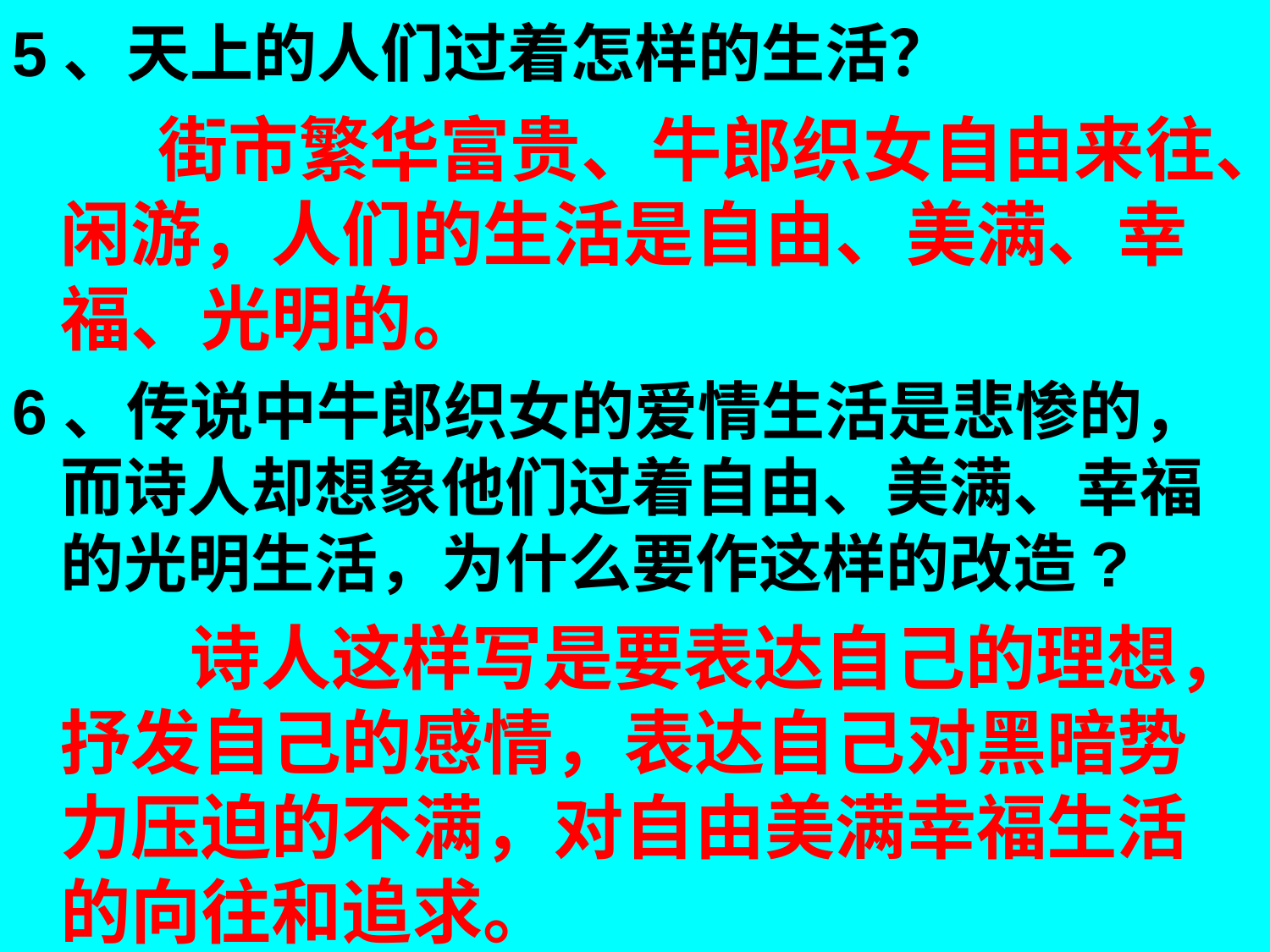

5、天上的人们过着怎样的生活？
        街市繁华富贵、牛郎织女自由来往、闲游，人们的生活是自由、美满、幸福、光明的。
6、传说中牛郎织女的爱情生活是悲惨的，而诗人却想象他们过着自由、美满、幸福的光明生活，为什么要作这样的改造?
          诗人这样写是要表达自己的理想，抒发自己的感情，表达自己对黑暗势力压迫的不满，对自由美满幸福生活的向往和追求。
#